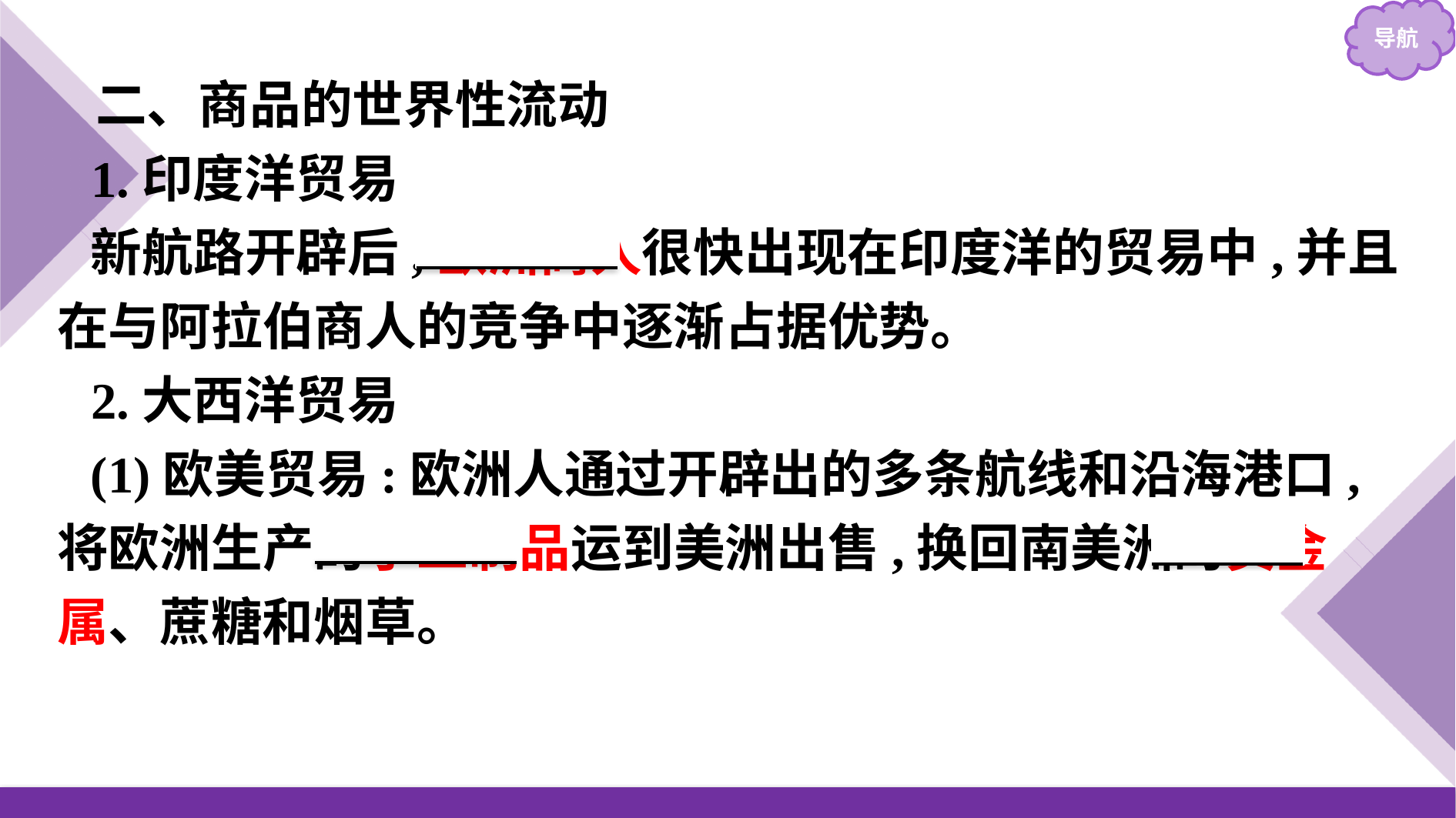

二、商品的世界性流动
1.印度洋贸易
新航路开辟后,欧洲商人很快出现在印度洋的贸易中,并且在与阿拉伯商人的竞争中逐渐占据优势。
2.大西洋贸易
(1)欧美贸易:欧洲人通过开辟出的多条航线和沿海港口,将欧洲生产的手工制品运到美洲出售,换回南美洲的贵金属、蔗糖和烟草。